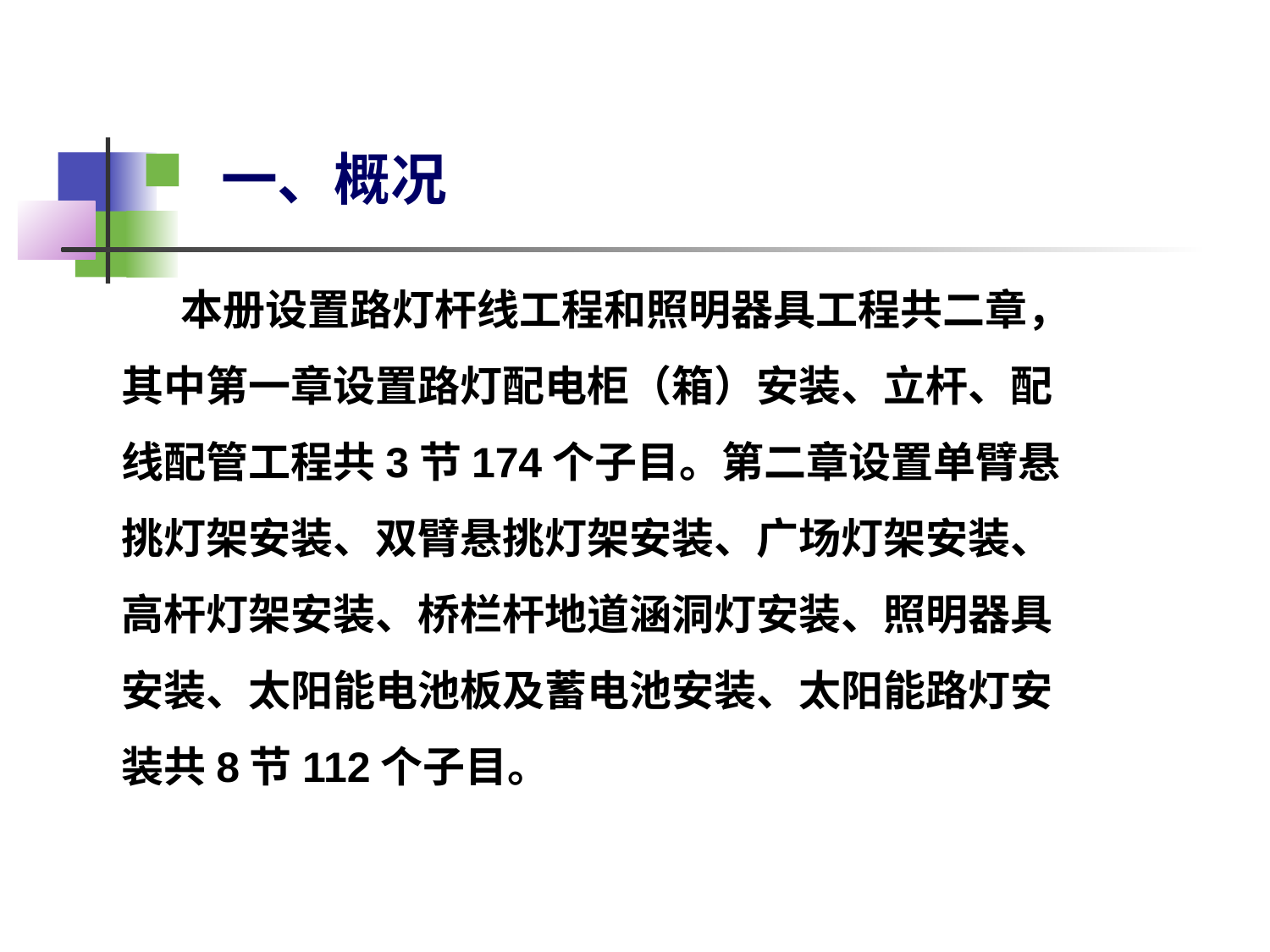

# 一、概况
  本册设置路灯杆线工程和照明器具工程共二章，其中第一章设置路灯配电柜（箱）安装、立杆、配线配管工程共3节174个子目。第二章设置单臂悬挑灯架安装、双臂悬挑灯架安装、广场灯架安装、高杆灯架安装、桥栏杆地道涵洞灯安装、照明器具安装、太阳能电池板及蓄电池安装、太阳能路灯安装共8节112个子目。